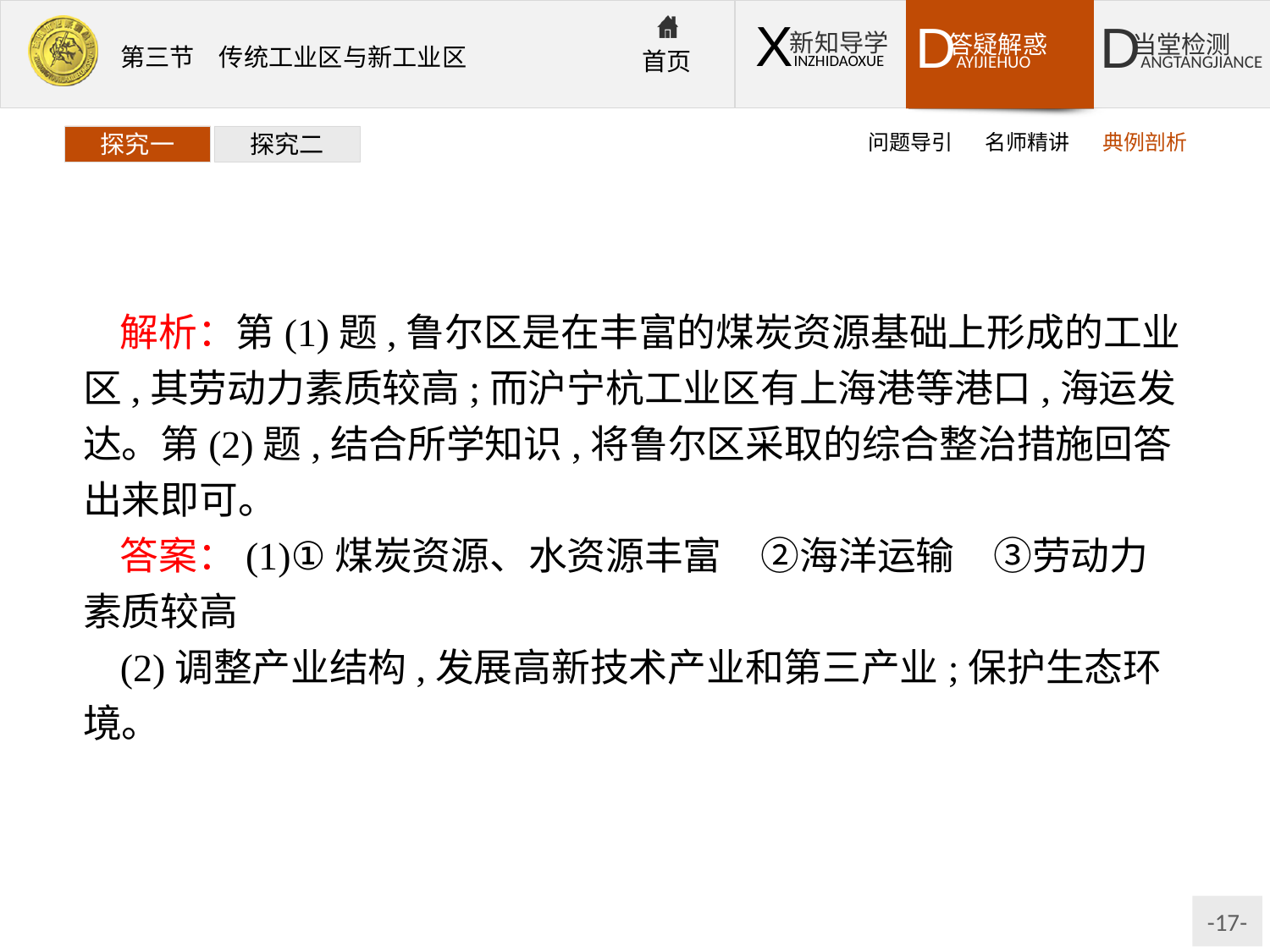

问题导引
名师精讲
典例剖析
探究一
探究二
解析：第(1)题,鲁尔区是在丰富的煤炭资源基础上形成的工业区,其劳动力素质较高;而沪宁杭工业区有上海港等港口,海运发达。第(2)题,结合所学知识,将鲁尔区采取的综合整治措施回答出来即可。
答案：(1)①煤炭资源、水资源丰富　②海洋运输　③劳动力素质较高
(2)调整产业结构,发展高新技术产业和第三产业;保护生态环境。